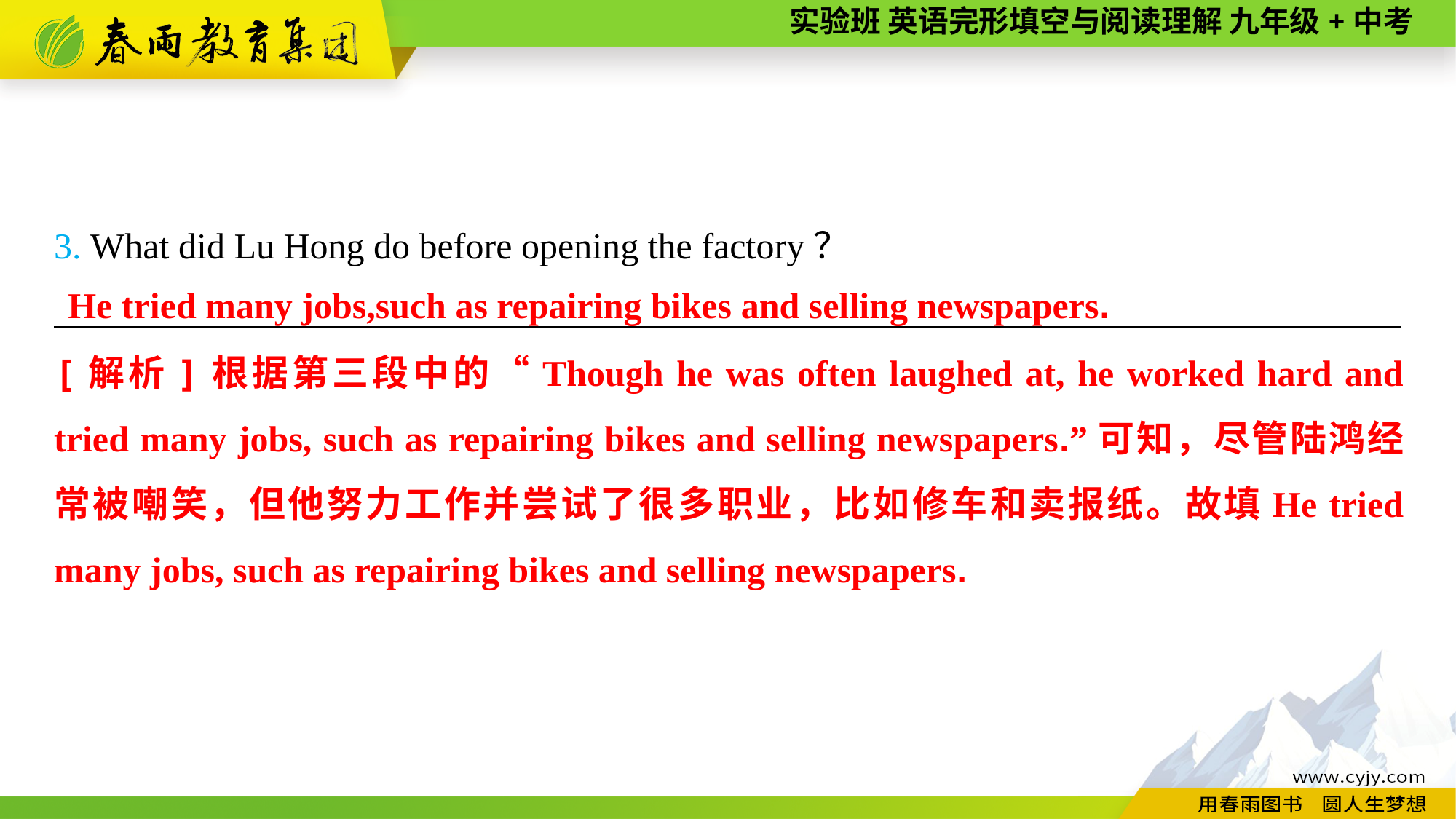

3. What did Lu Hong do before opening the factory？
__________________________________________________________________________
He tried many jobs,such as repairing bikes and selling newspapers.
[解析]根据第三段中的“Though he was often laughed at, he worked hard and tried many jobs, such as repairing bikes and selling newspapers.”可知，尽管陆鸿经常被嘲笑，但他努力工作并尝试了很多职业，比如修车和卖报纸。故填He tried many jobs, such as repairing bikes and selling newspapers.